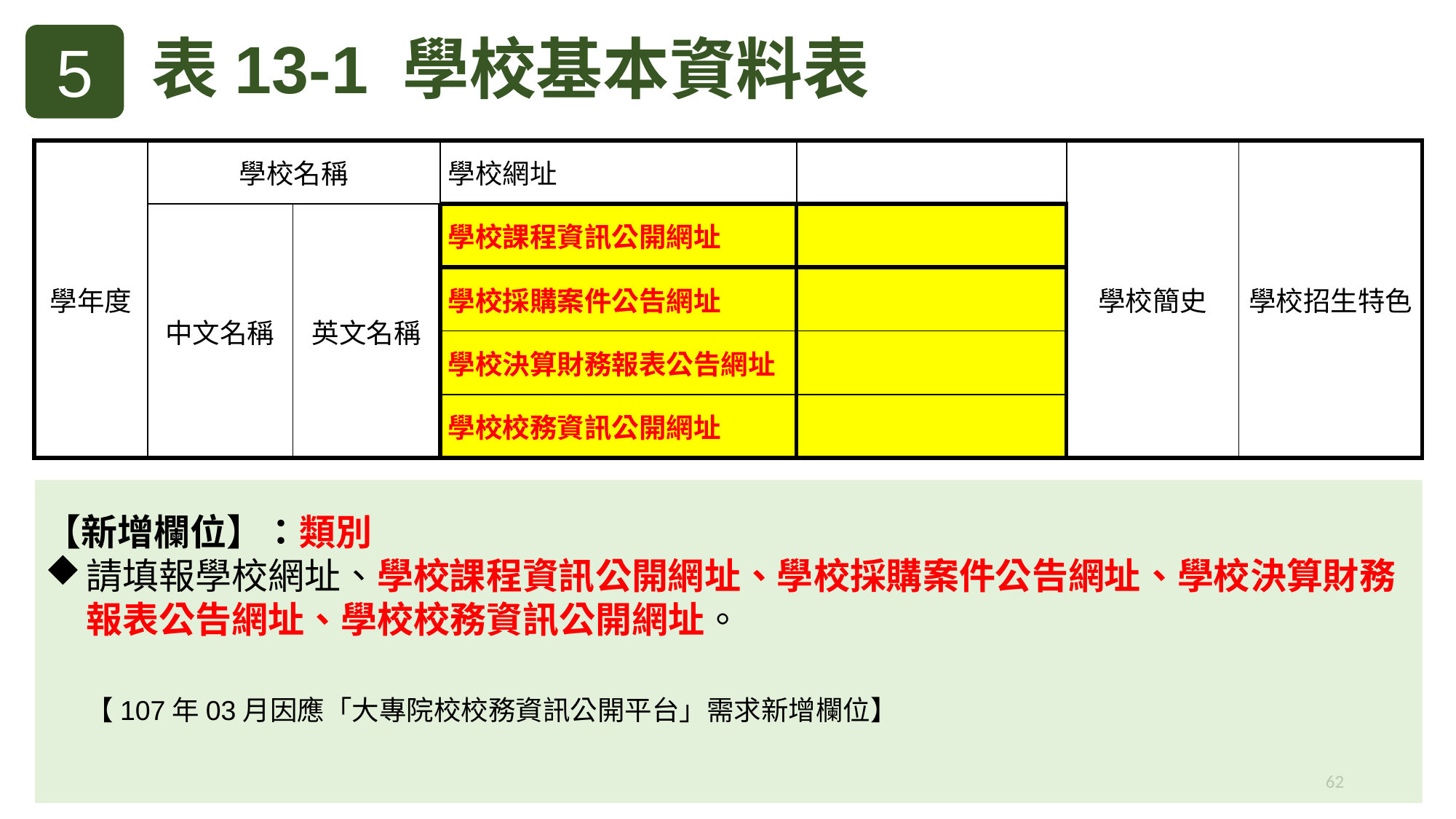

5

表13-1 學校基本資料表
| 學年度 | 學校名稱 |  | 學校網址 |  | 學校簡史 | 學校招生特色 |
| --- | --- | --- | --- | --- | --- | --- |
|  | 中文名稱 | 英文名稱 | 學校課程資訊公開網址 |  |  |  |
|  |  |  | 學校採購案件公告網址 |  |  |  |
|  |  |  | 學校決算財務報表公告網址 |  |  |  |
|  |  |  | 學校校務資訊公開網址 |  |  |  |

【新增欄位】：類別
請填報學校網址、學校課程資訊公開網址、學校採購案件公告網址、學校決算財務報表公告網址、學校校務資訊公開網址。

    【107年03月因應「大專院校校務資訊公開平台」需求新增欄位】
62